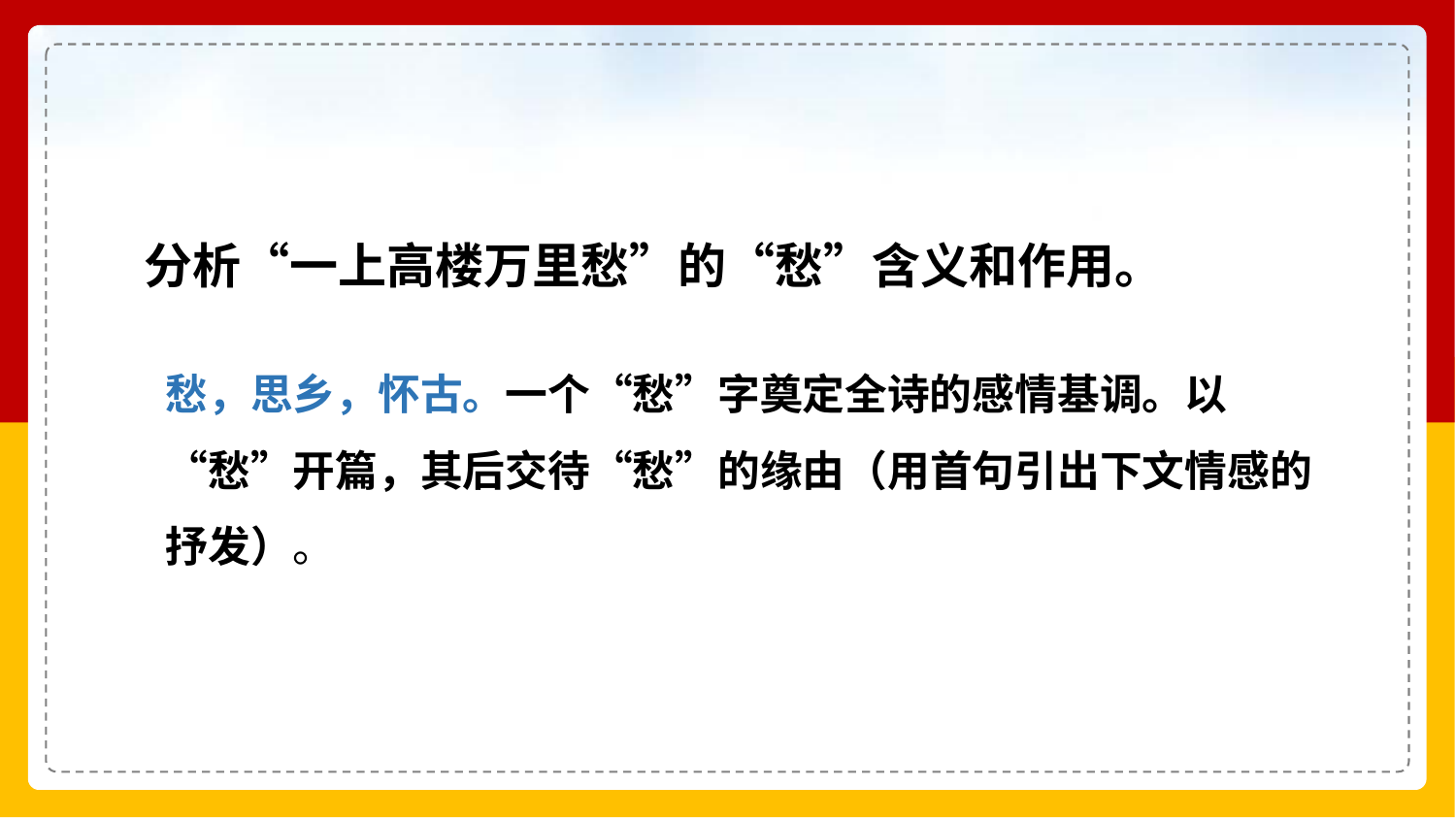

# 分析“一上高楼万里愁”的“愁”含义和作用。
愁，思乡，怀古。一个“愁”字奠定全诗的感情基调。以“愁”开篇，其后交待“愁”的缘由（用首句引出下文情感的抒发）。